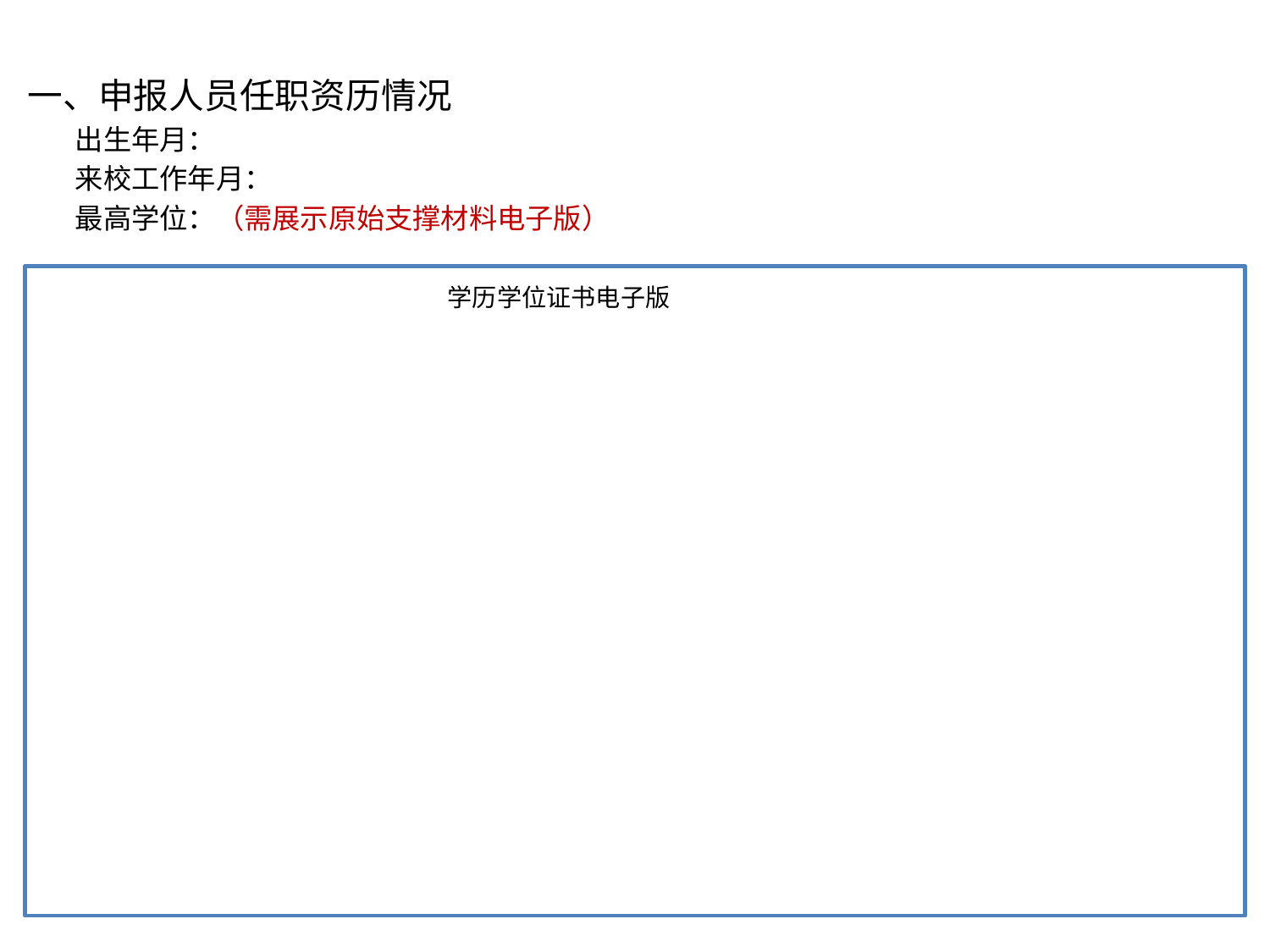

一、申报人员任职资历情况
出生年月：
来校工作年月：
最高学位：（需展示原始支撑材料电子版）

学历学位证书电子版